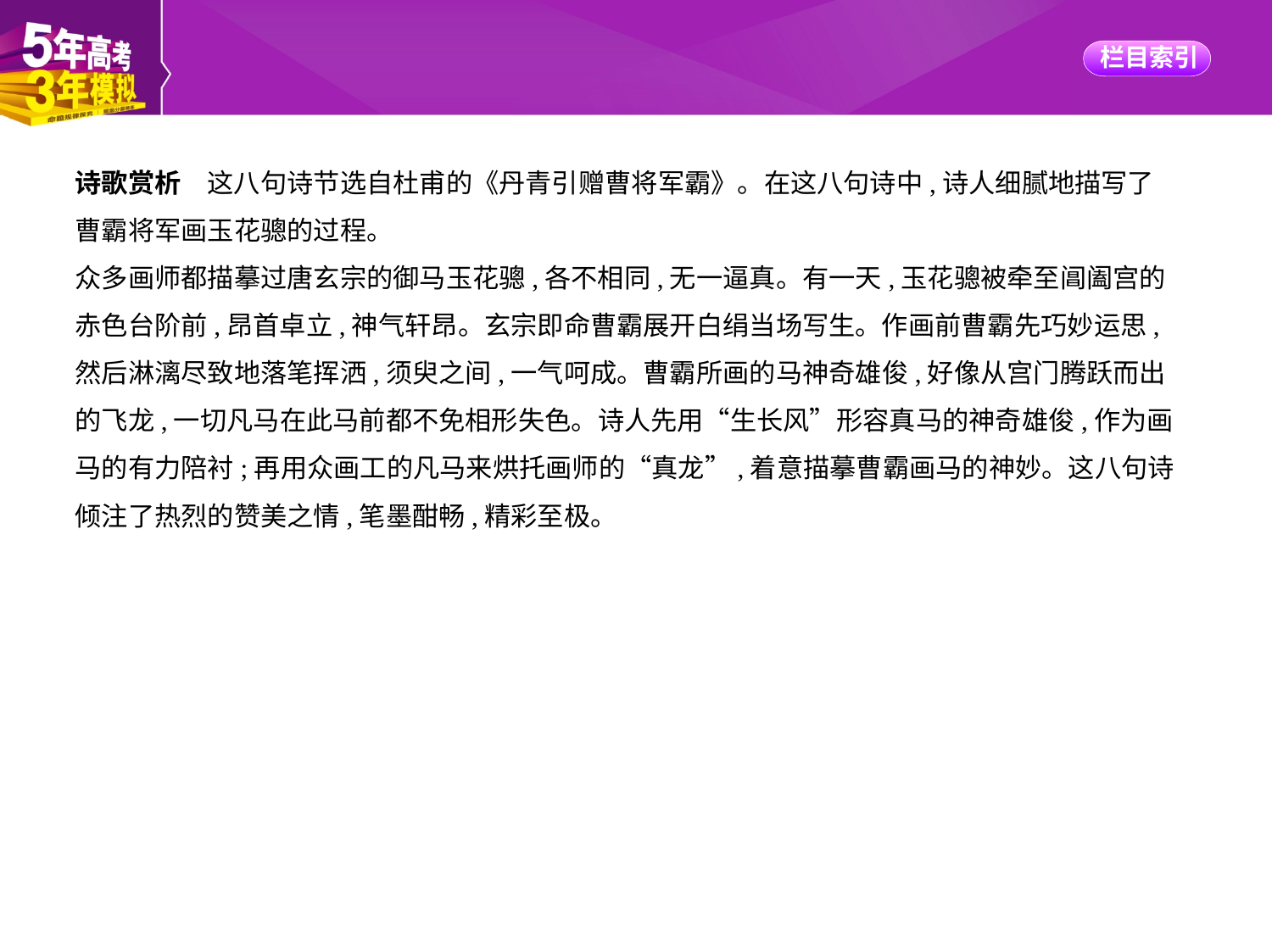

诗歌赏析　这八句诗节选自杜甫的《丹青引赠曹将军霸》。在这八句诗中,诗人细腻地描写了
曹霸将军画玉花骢的过程。
众多画师都描摹过唐玄宗的御马玉花骢,各不相同,无一逼真。有一天,玉花骢被牵至阊阖宫的
赤色台阶前,昂首卓立,神气轩昂。玄宗即命曹霸展开白绢当场写生。作画前曹霸先巧妙运思,
然后淋漓尽致地落笔挥洒,须臾之间,一气呵成。曹霸所画的马神奇雄俊,好像从宫门腾跃而出
的飞龙,一切凡马在此马前都不免相形失色。诗人先用“生长风”形容真马的神奇雄俊,作为画
马的有力陪衬;再用众画工的凡马来烘托画师的“真龙”,着意描摹曹霸画马的神妙。这八句诗
倾注了热烈的赞美之情,笔墨酣畅,精彩至极。